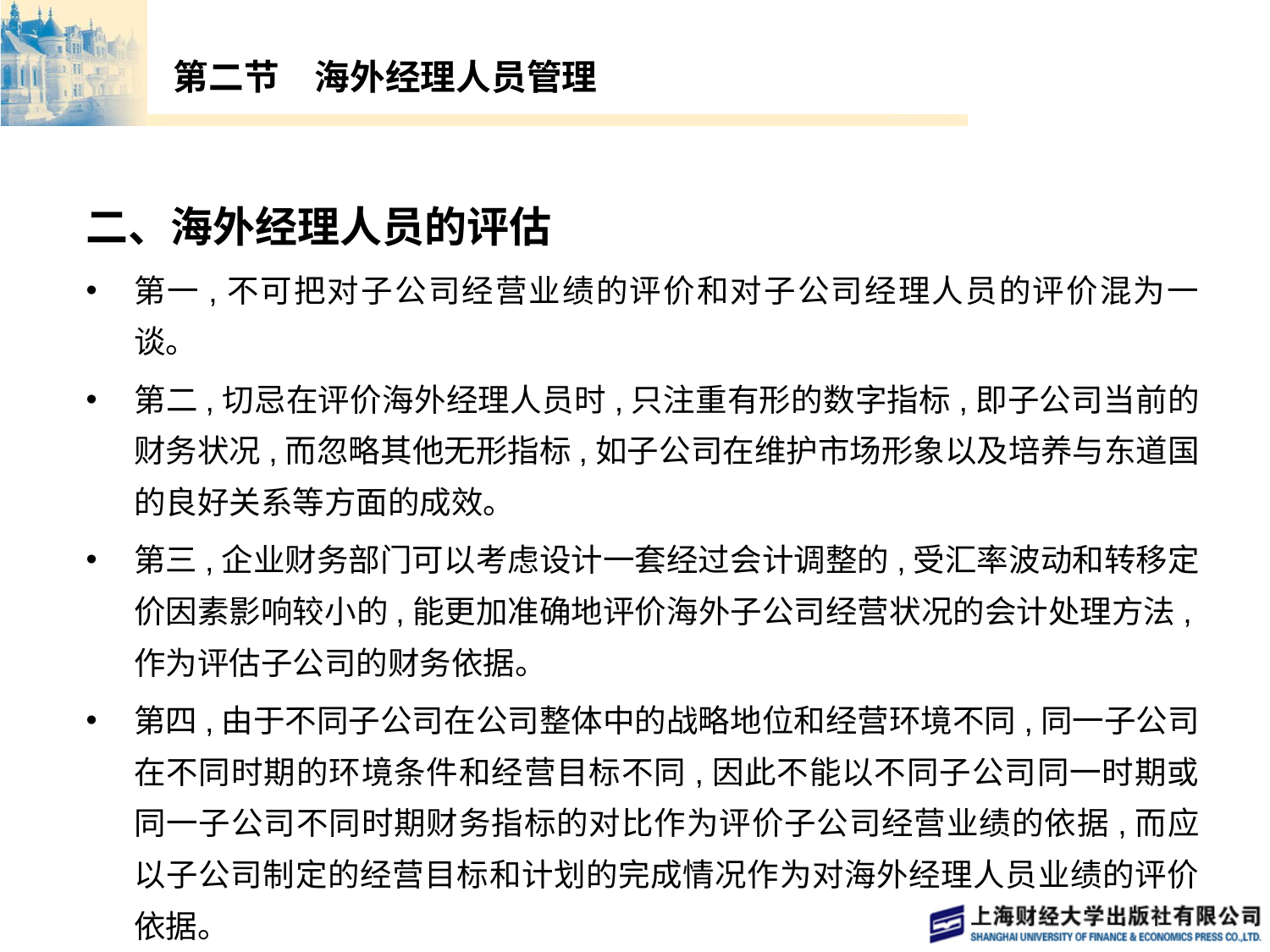

# 第二节　海外经理人员管理
二、海外经理人员的评估
第一,不可把对子公司经营业绩的评价和对子公司经理人员的评价混为一谈。
第二,切忌在评价海外经理人员时,只注重有形的数字指标,即子公司当前的财务状况,而忽略其他无形指标,如子公司在维护市场形象以及培养与东道国的良好关系等方面的成效。
第三,企业财务部门可以考虑设计一套经过会计调整的,受汇率波动和转移定价因素影响较小的,能更加准确地评价海外子公司经营状况的会计处理方法,作为评估子公司的财务依据。
第四,由于不同子公司在公司整体中的战略地位和经营环境不同,同一子公司在不同时期的环境条件和经营目标不同,因此不能以不同子公司同一时期或同一子公司不同时期财务指标的对比作为评价子公司经营业绩的依据,而应以子公司制定的经营目标和计划的完成情况作为对海外经理人员业绩的评价依据。